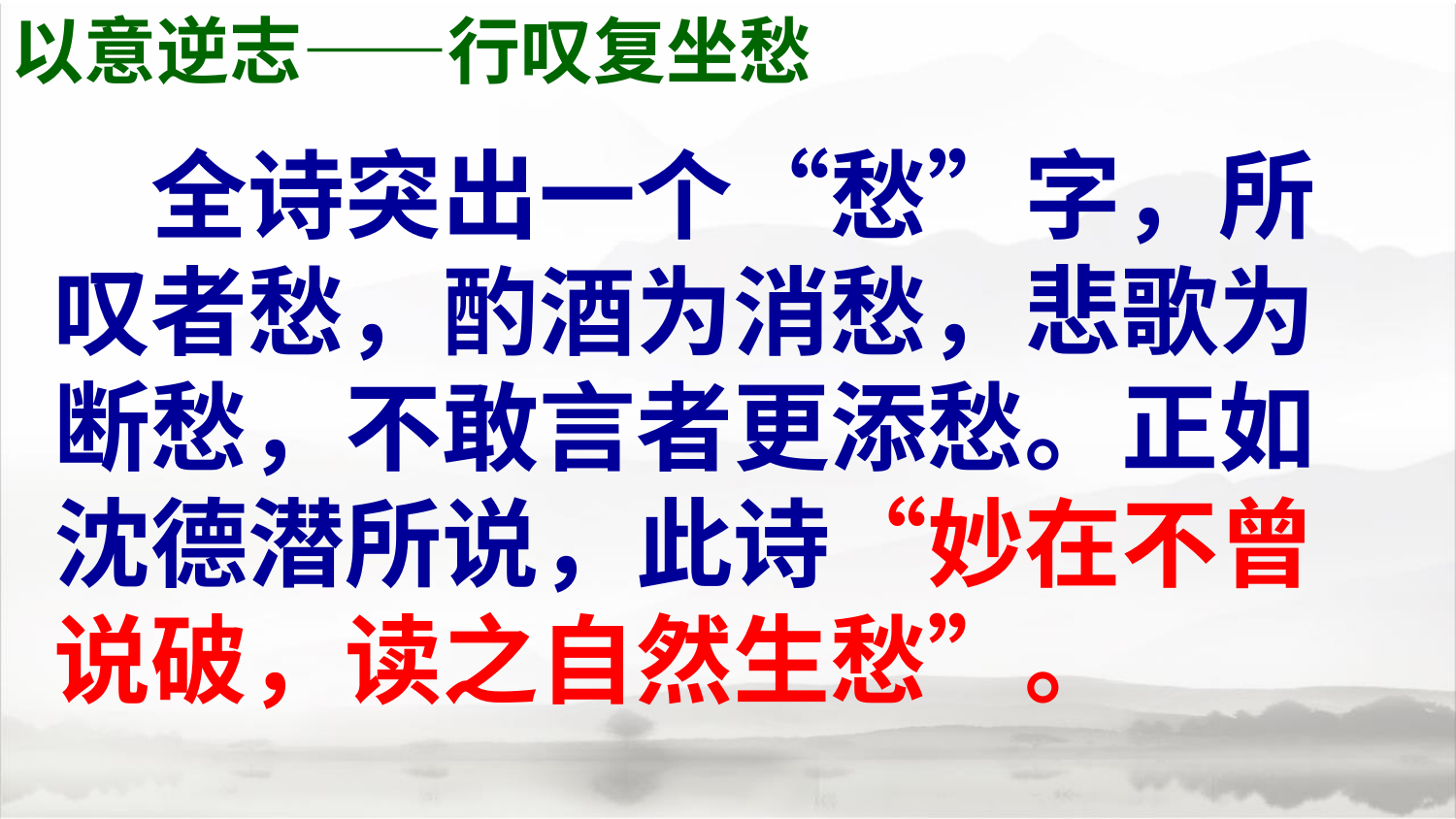

以意逆志——行叹复坐愁
      全诗突出一个“愁”字，所叹者愁，酌酒为消愁，悲歌为断愁，不敢言者更添愁。正如沈德潜所说，此诗“妙在不曾说破，读之自然生愁”。